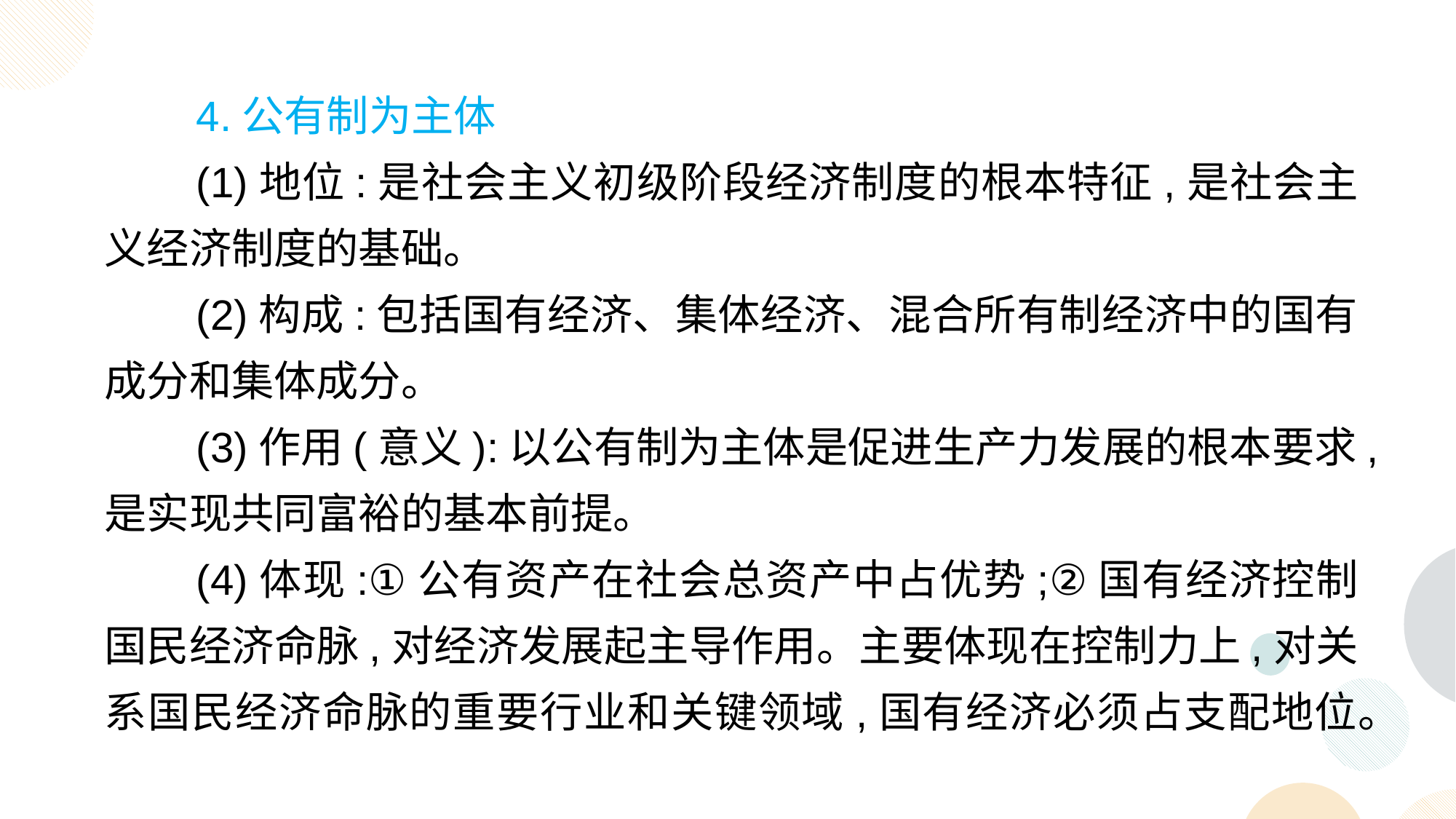

4.公有制为主体
(1)地位:是社会主义初级阶段经济制度的根本特征,是社会主义经济制度的基础。
(2)构成:包括国有经济、集体经济、混合所有制经济中的国有成分和集体成分。
(3)作用(意义):以公有制为主体是促进生产力发展的根本要求,是实现共同富裕的基本前提。
(4)体现:①公有资产在社会总资产中占优势;②国有经济控制国民经济命脉,对经济发展起主导作用。主要体现在控制力上,对关系国民经济命脉的重要行业和关键领域,国有经济必须占支配地位。